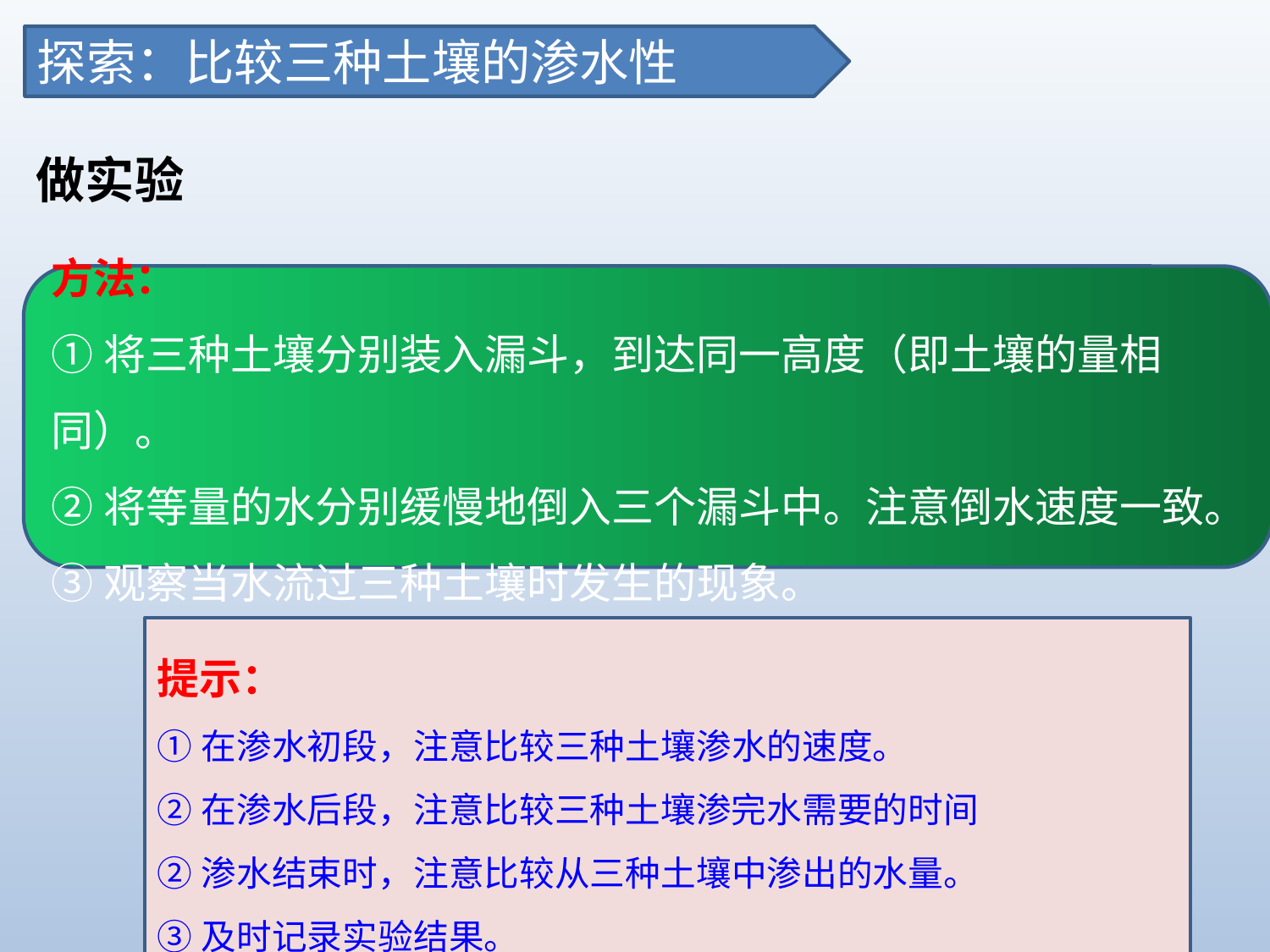

探索：比较三种土壤的渗水性
做实验
方法：
①将三种土壤分别装入漏斗，到达同一高度（即土壤的量相同）。
②将等量的水分别缓慢地倒入三个漏斗中。注意倒水速度一致。
③观察当水流过三种土壤时发生的现象。
提示：
①在渗水初段，注意比较三种土壤渗水的速度。
②在渗水后段，注意比较三种土壤渗完水需要的时间
②渗水结束时，注意比较从三种土壤中渗出的水量。
③及时记录实验结果。